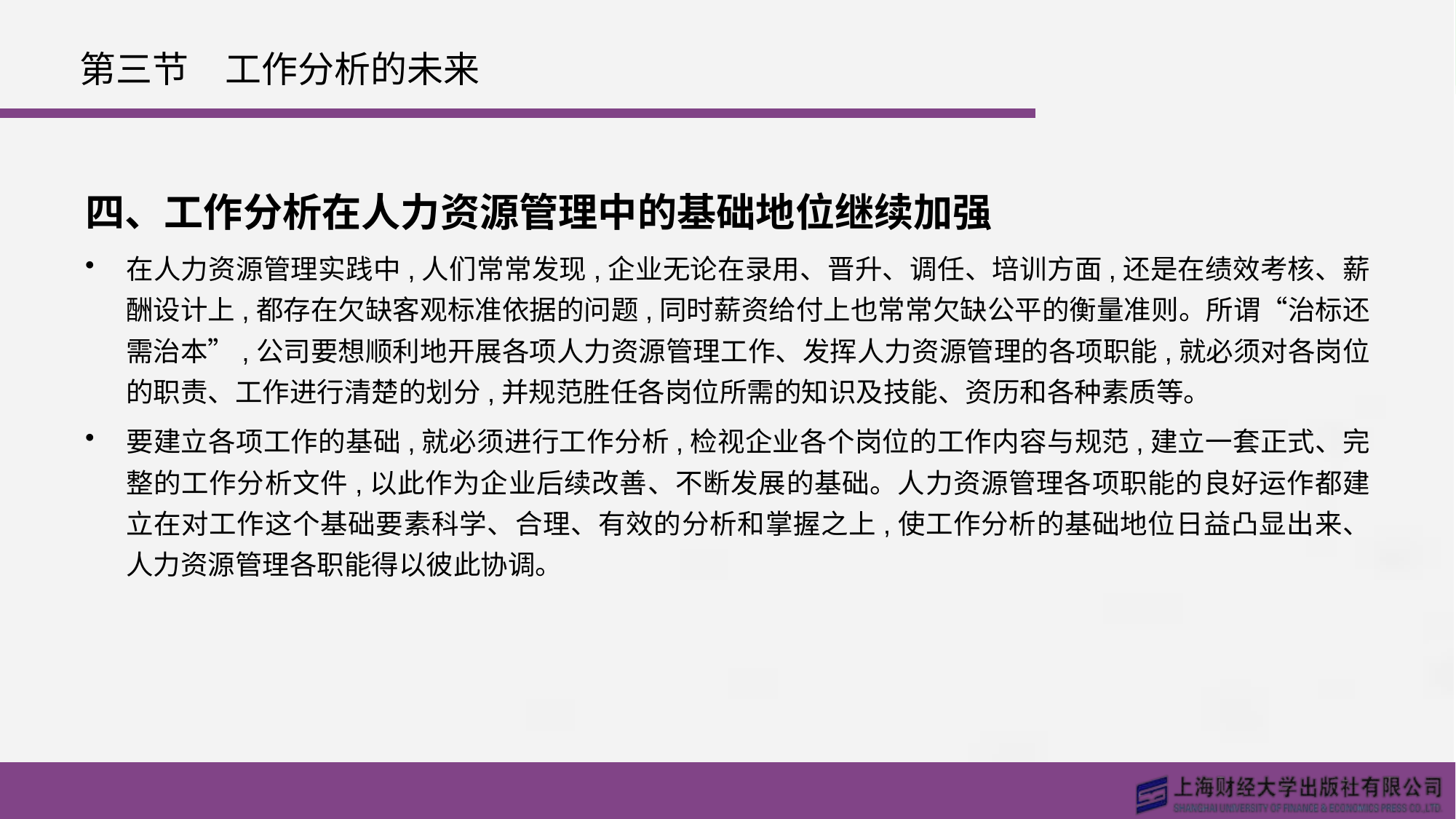

# 第三节　工作分析的未来
四、工作分析在人力资源管理中的基础地位继续加强
在人力资源管理实践中,人们常常发现,企业无论在录用、晋升、调任、培训方面,还是在绩效考核、薪酬设计上,都存在欠缺客观标准依据的问题,同时薪资给付上也常常欠缺公平的衡量准则。所谓“治标还需治本”,公司要想顺利地开展各项人力资源管理工作、发挥人力资源管理的各项职能,就必须对各岗位的职责、工作进行清楚的划分,并规范胜任各岗位所需的知识及技能、资历和各种素质等。
要建立各项工作的基础,就必须进行工作分析,检视企业各个岗位的工作内容与规范,建立一套正式、完整的工作分析文件,以此作为企业后续改善、不断发展的基础。人力资源管理各项职能的良好运作都建立在对工作这个基础要素科学、合理、有效的分析和掌握之上,使工作分析的基础地位日益凸显出来、人力资源管理各职能得以彼此协调。